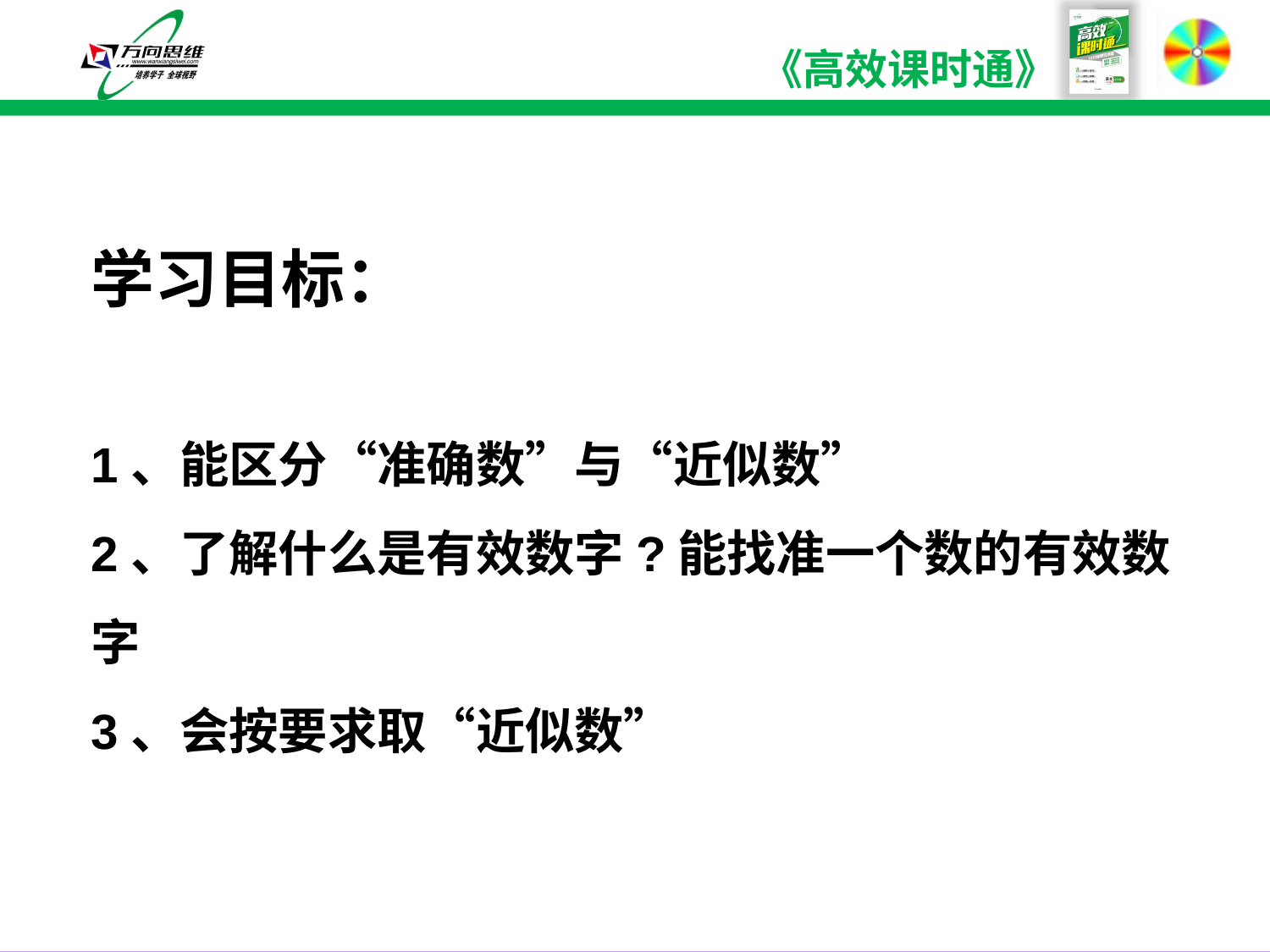

学习目标：

1、能区分“准确数”与“近似数”
2、了解什么是有效数字?能找准一个数的有效数字
3、会按要求取“近似数”